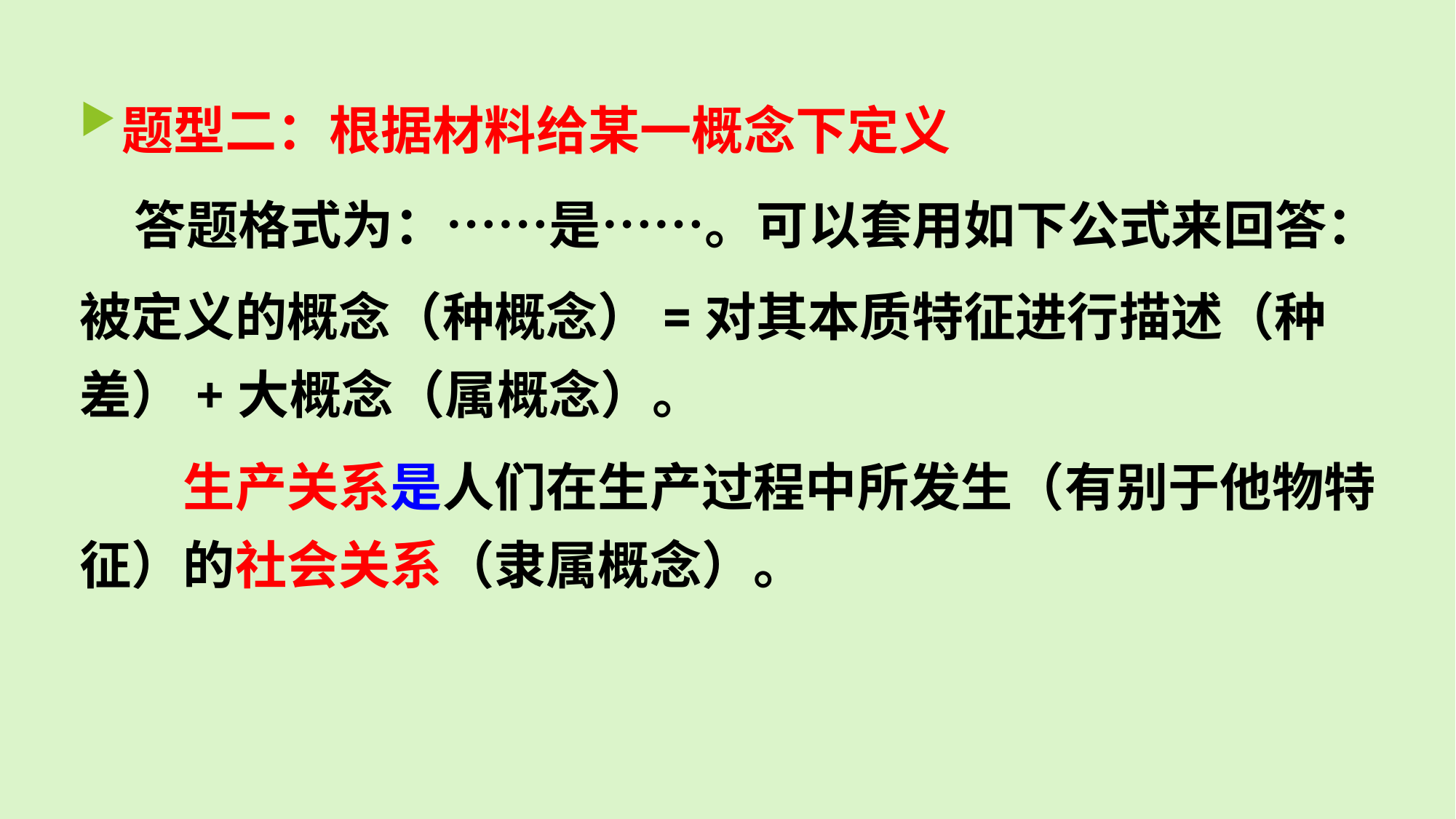

题型二：根据材料给某一概念下定义
　     答题格式为：……是……。可以套用如下公式来回答：
被定义的概念（种概念）=对其本质特征进行描述（种差）+大概念（属概念）。
　　生产关系是人们在生产过程中所发生（有别于他物特征）的社会关系（隶属概念）。